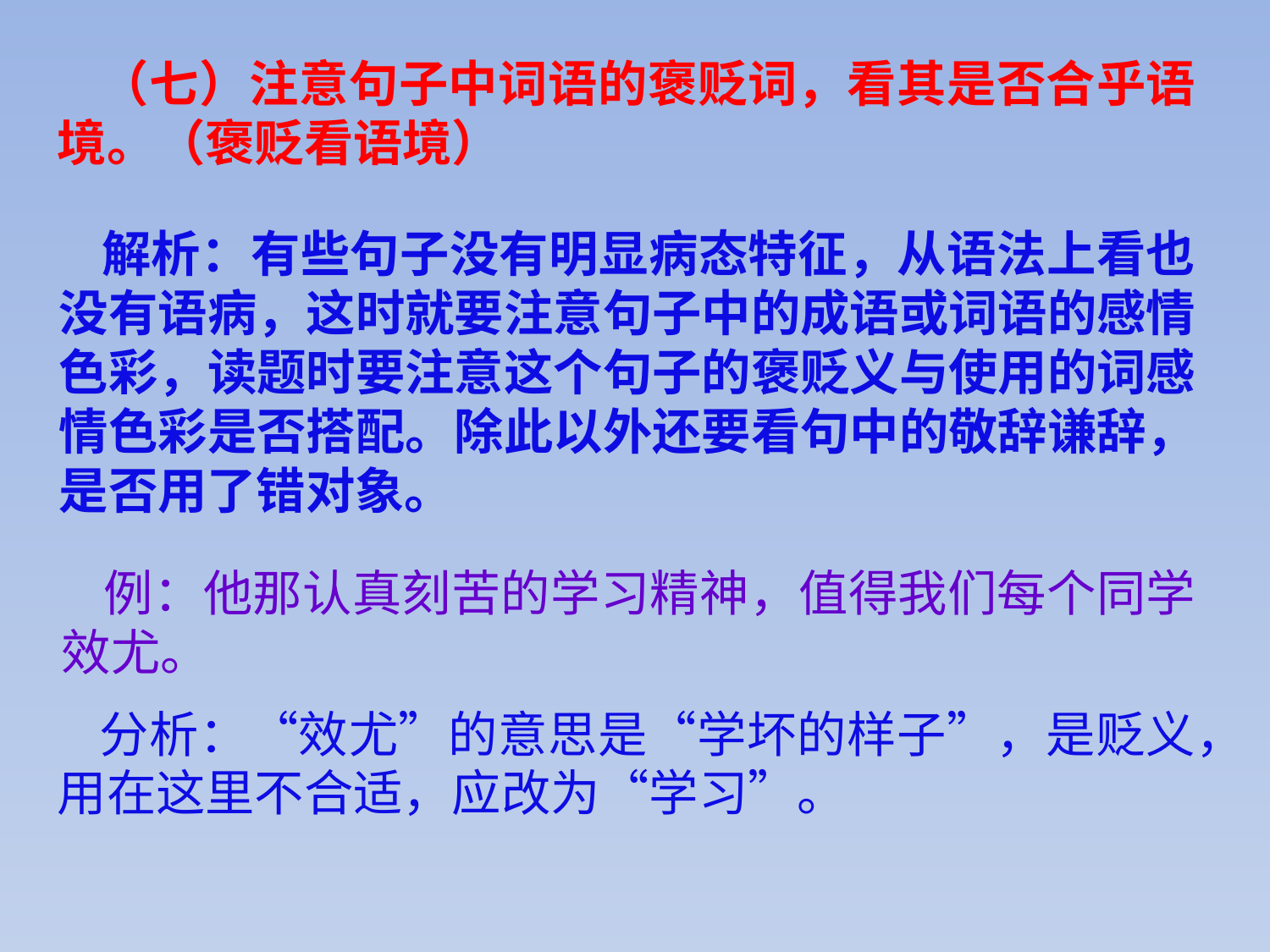

（七）注意句子中词语的褒贬词，看其是否合乎语境。（褒贬看语境）
解析：有些句子没有明显病态特征，从语法上看也没有语病，这时就要注意句子中的成语或词语的感情色彩，读题时要注意这个句子的褒贬义与使用的词感情色彩是否搭配。除此以外还要看句中的敬辞谦辞，是否用了错对象。
例：他那认真刻苦的学习精神，值得我们每个同学效尤。
分析：“效尤”的意思是“学坏的样子”，是贬义，用在这里不合适，应改为“学习”。